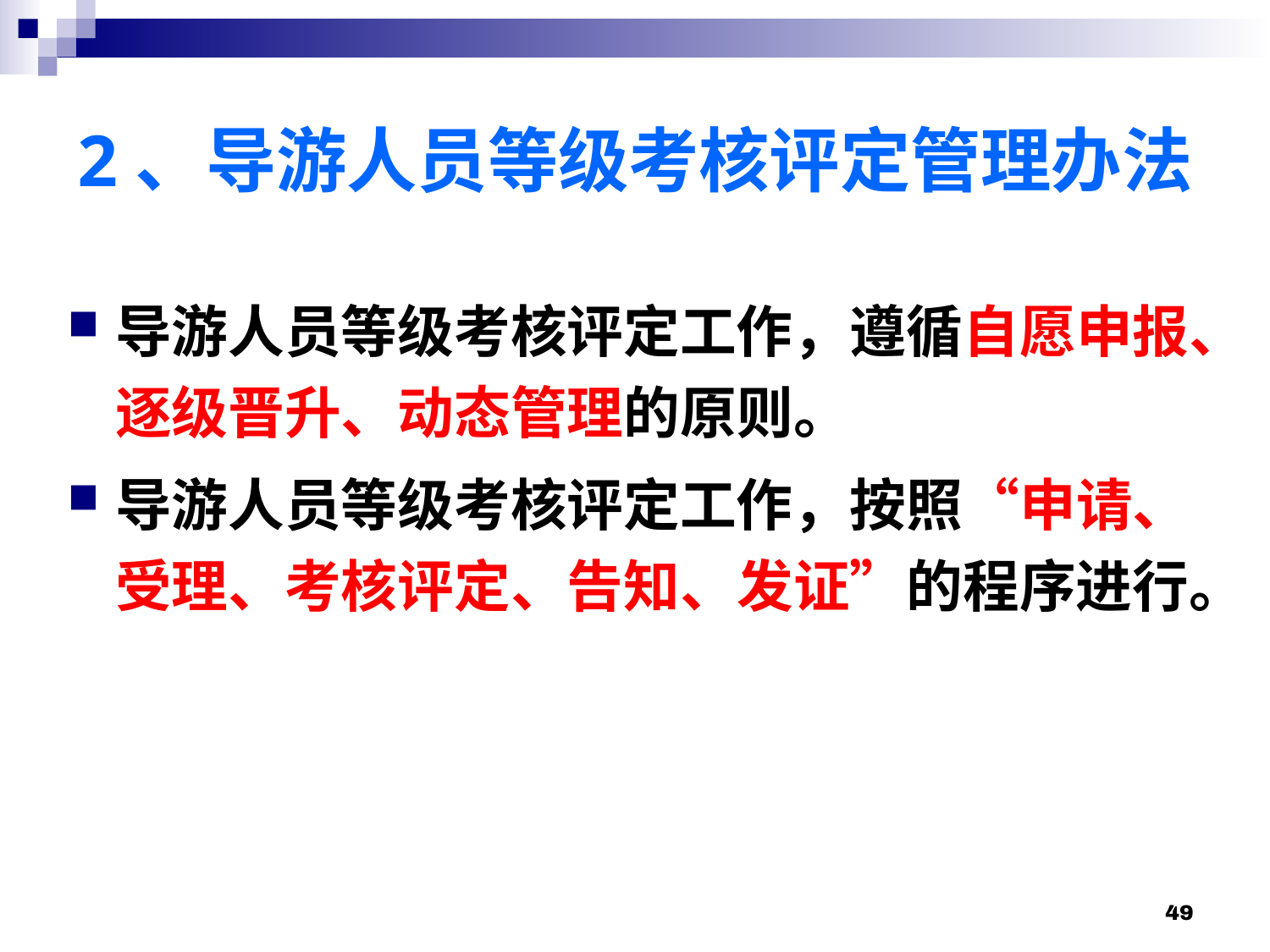

# 2、导游人员等级考核评定管理办法
导游人员等级考核评定工作，遵循自愿申报、逐级晋升、动态管理的原则。
导游人员等级考核评定工作，按照“申请、受理、考核评定、告知、发证”的程序进行。
49